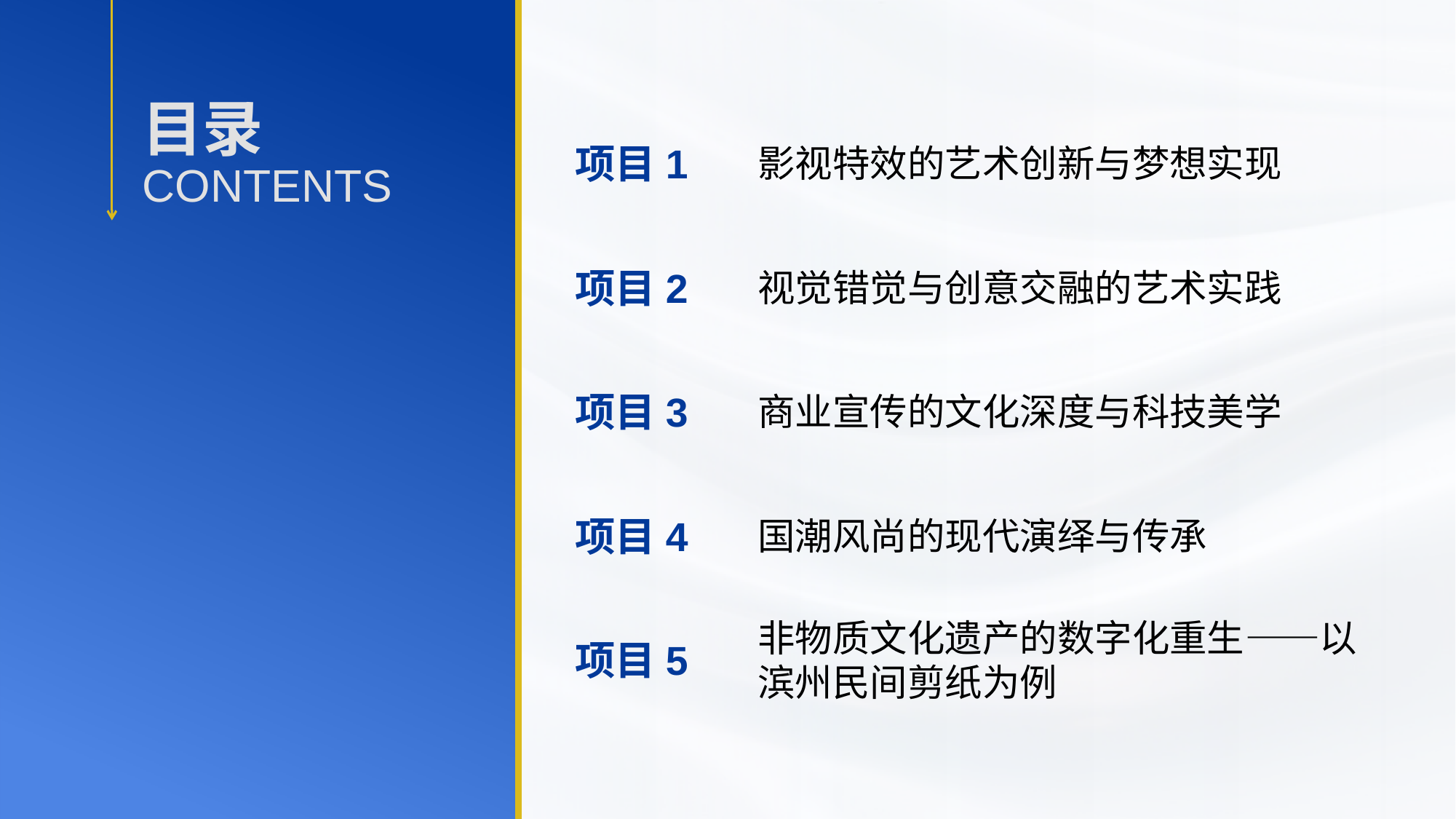

项目1
影视特效的艺术创新与梦想实现
项目2
视觉错觉与创意交融的艺术实践
项目3
商业宣传的文化深度与科技美学
项目4
国潮风尚的现代演绎与传承
项目5
非物质文化遗产的数字化重生——以滨州民间剪纸为例